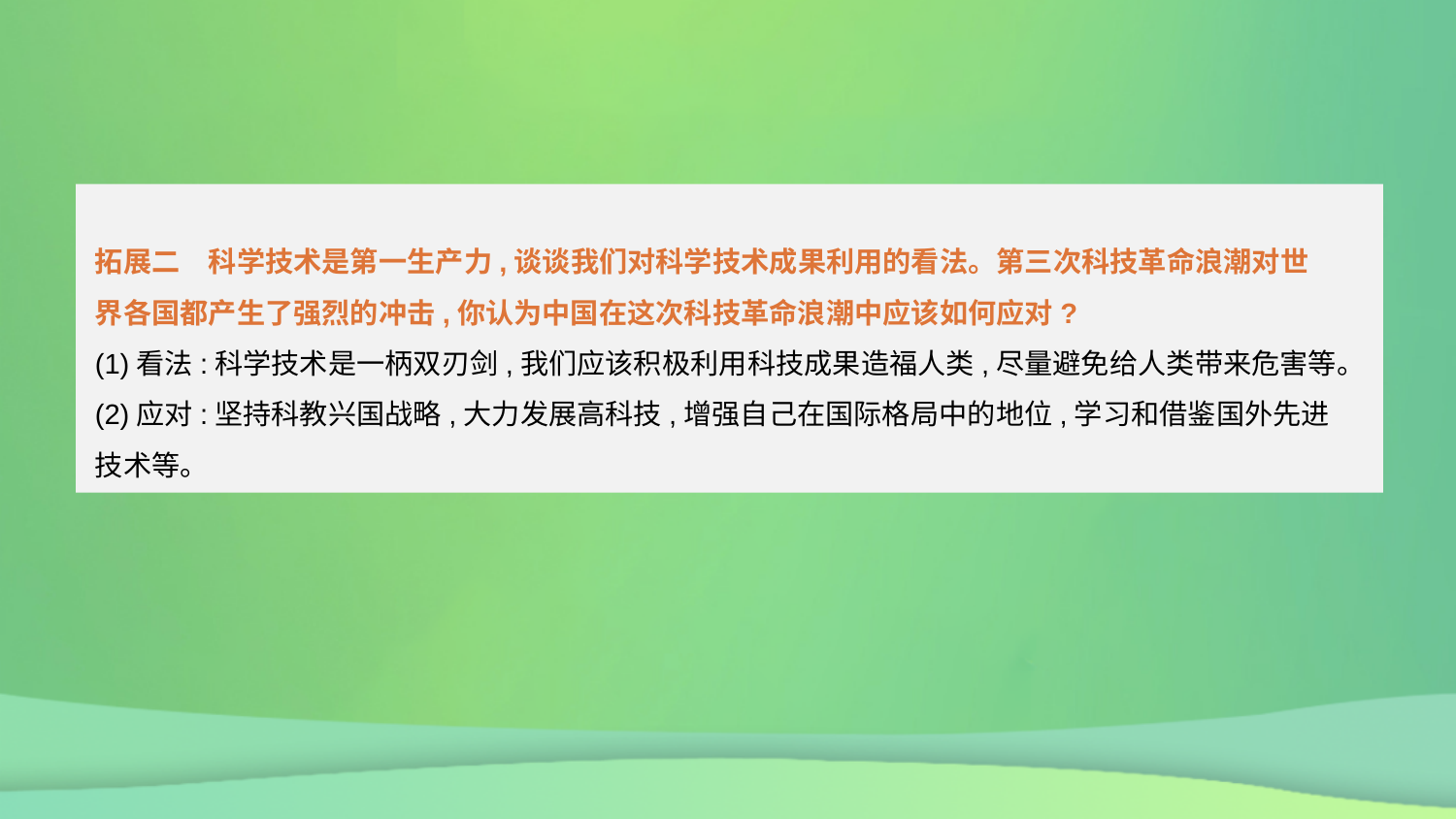

拓展二　科学技术是第一生产力,谈谈我们对科学技术成果利用的看法。第三次科技革命浪潮对世
界各国都产生了强烈的冲击,你认为中国在这次科技革命浪潮中应该如何应对?
(1)看法:科学技术是一柄双刃剑,我们应该积极利用科技成果造福人类,尽量避免给人类带来危害等。
(2)应对:坚持科教兴国战略,大力发展高科技,增强自己在国际格局中的地位,学习和借鉴国外先进技术等。